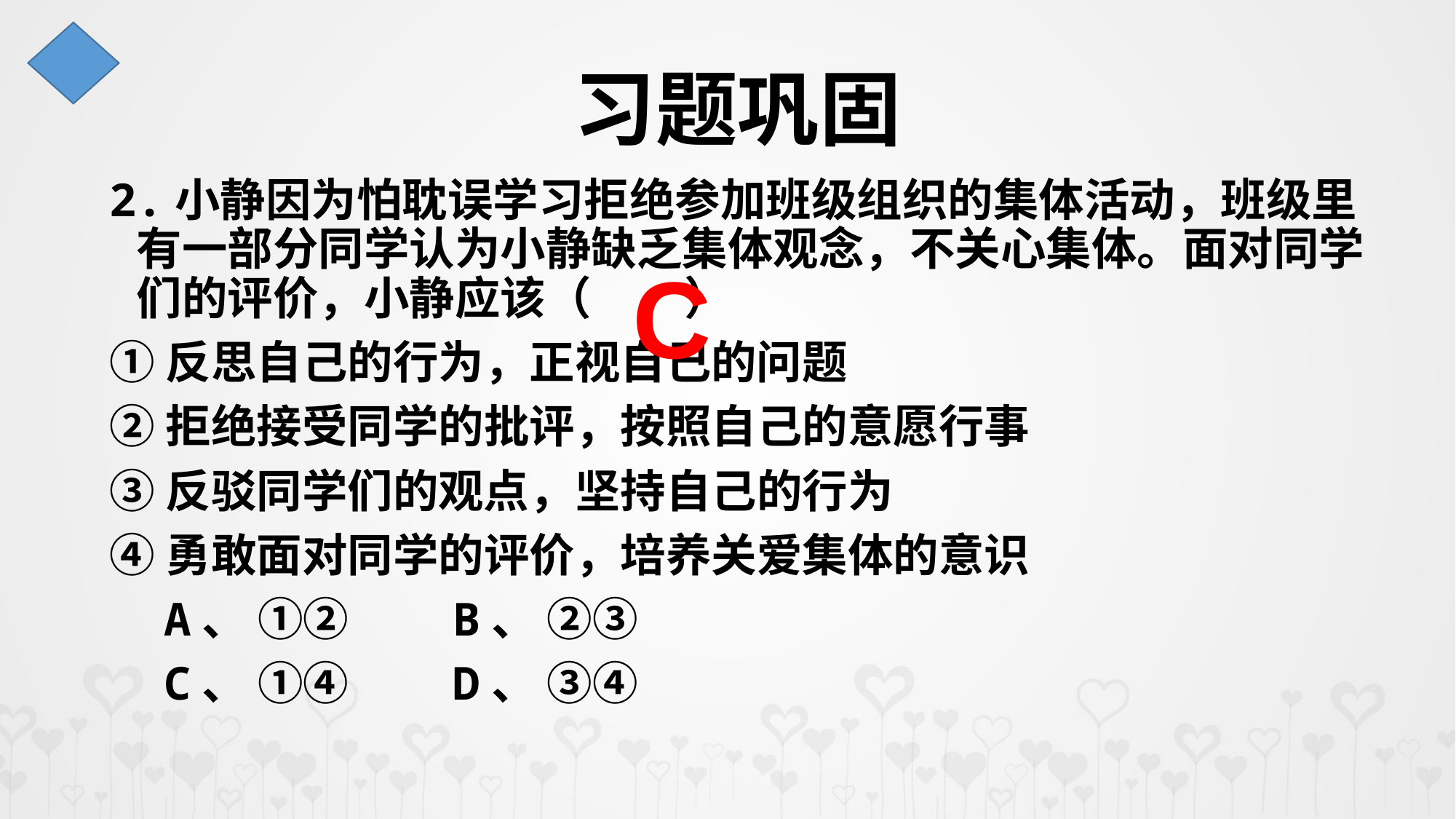

习题巩固
2.小静因为怕耽误学习拒绝参加班级组织的集体活动，班级里有一部分同学认为小静缺乏集体观念，不关心集体。面对同学们的评价，小静应该（         ）
①反思自己的行为，正视自己的问题
②拒绝接受同学的批评，按照自己的意愿行事
③反驳同学们的观点，坚持自己的行为
④勇敢面对同学的评价，培养关爱集体的意识
  A、 ①②         B、 ②③
  C、 ①④         D、 ③④
C